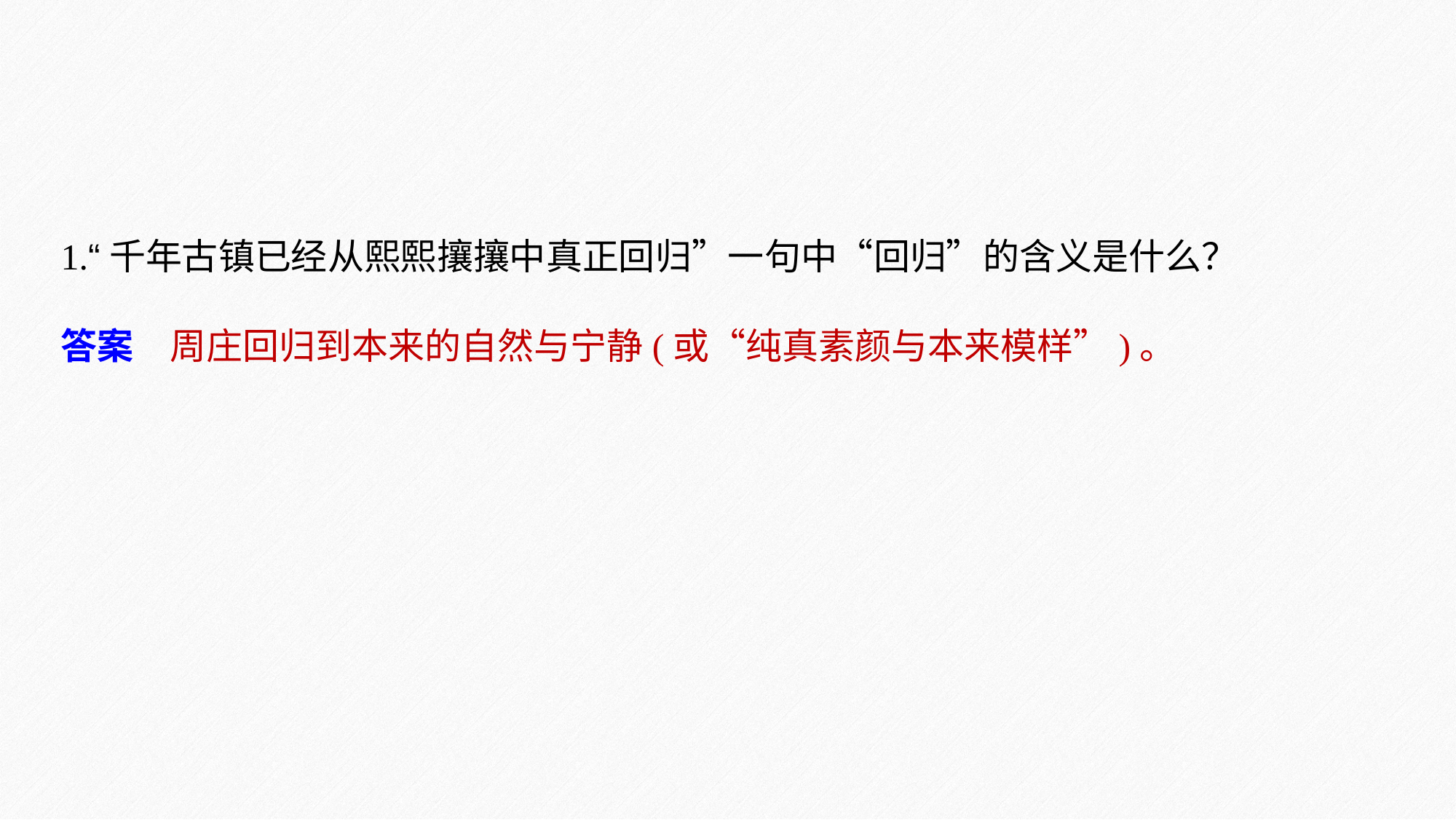

1.“千年古镇已经从熙熙攘攘中真正回归”一句中“回归”的含义是什么？
答案　周庄回归到本来的自然与宁静(或“纯真素颜与本来模样”)。